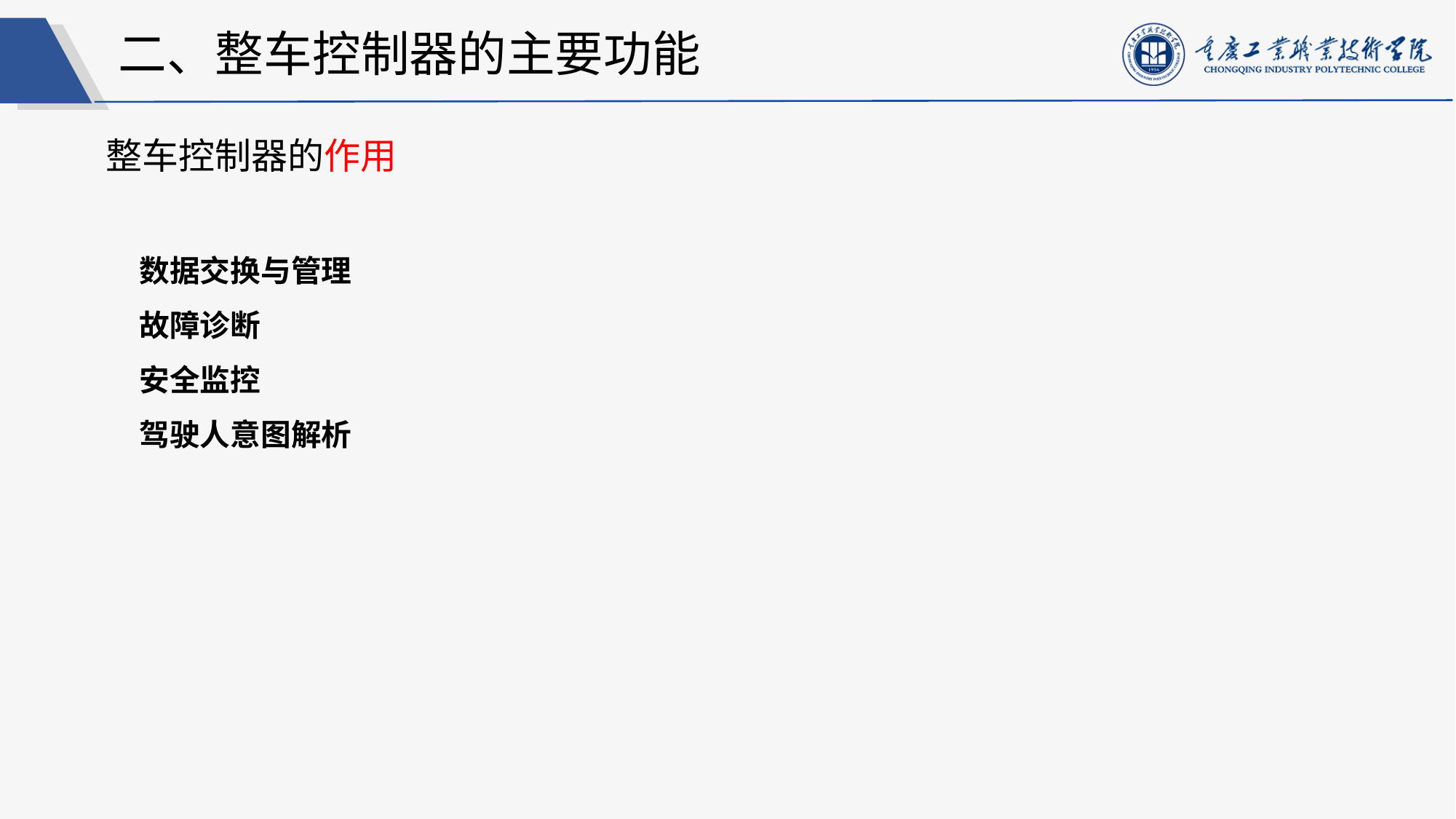

二、整车控制器的主要功能
整车控制器的作用
数据交换与管理
故障诊断
安全监控
驾驶人意图解析